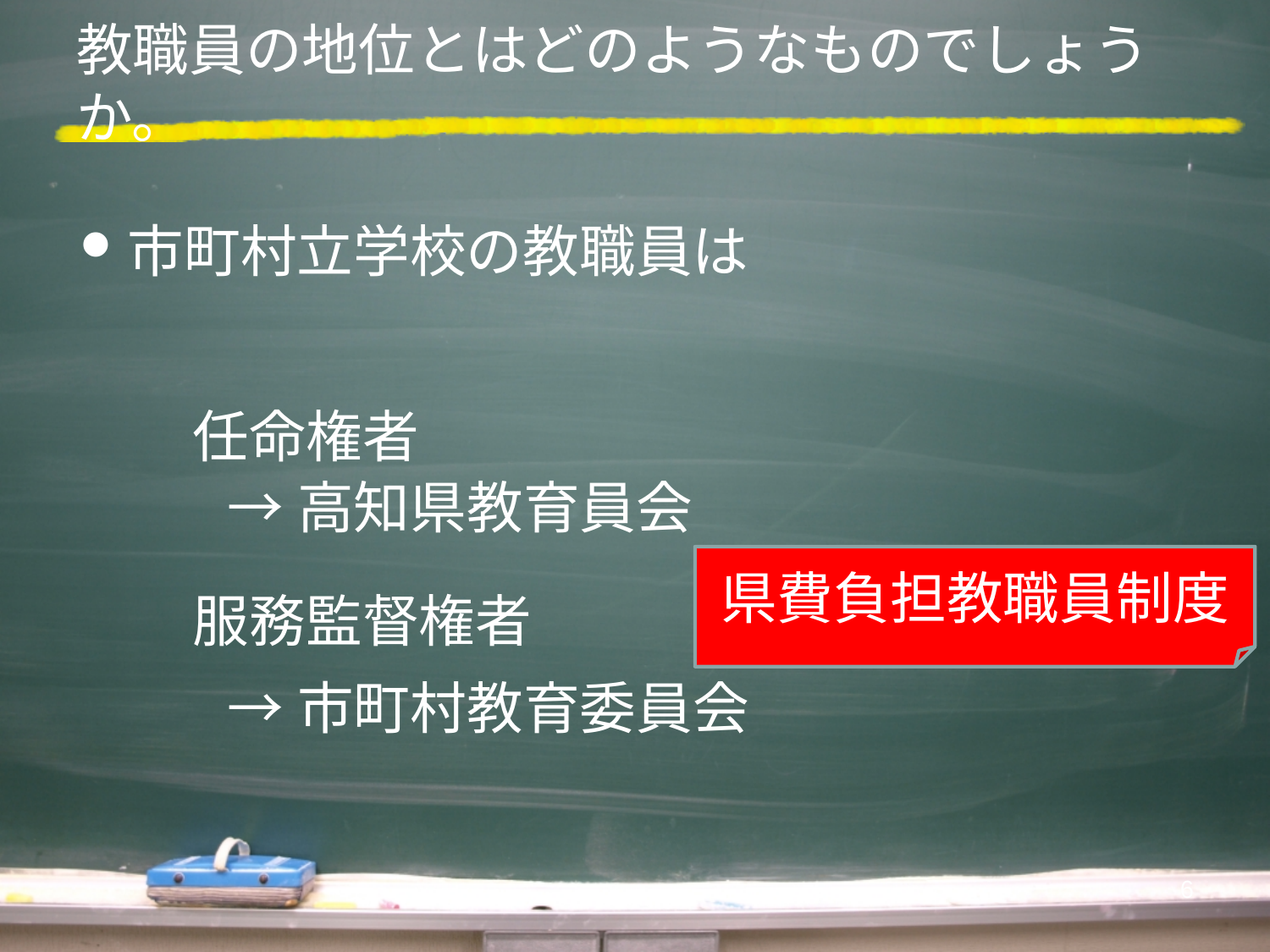

# 教職員の地位とはどのようなものでしょうか。
市町村立学校の教職員は

　　任命権者

　　服務監督権者

→高知県教育員会
県費負担教職員制度
→市町村教育委員会
6